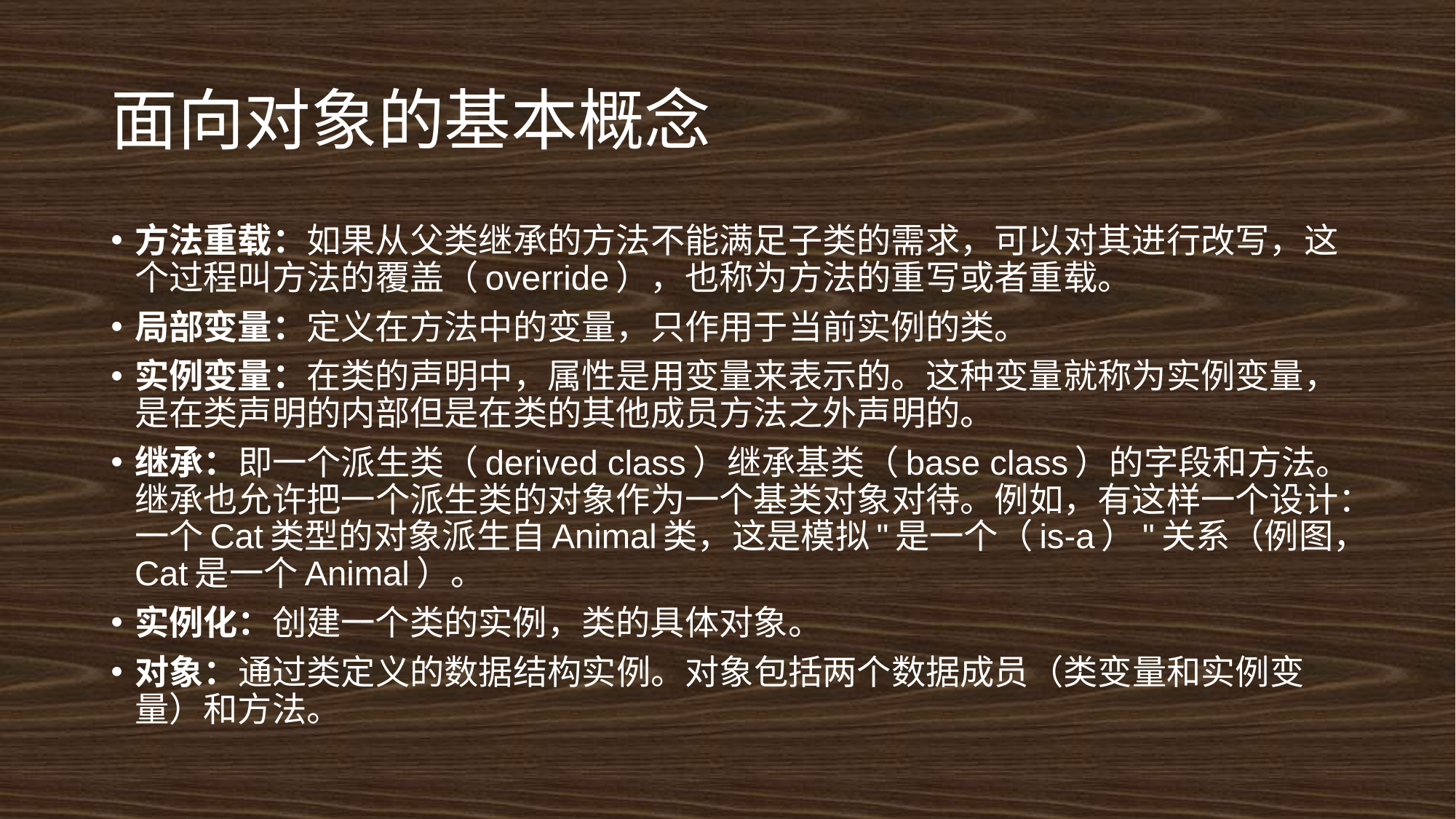

# 面向对象的基本概念
方法重载：如果从父类继承的方法不能满足子类的需求，可以对其进行改写，这个过程叫方法的覆盖（override），也称为方法的重写或者重载。
局部变量：定义在方法中的变量，只作用于当前实例的类。
实例变量：在类的声明中，属性是用变量来表示的。这种变量就称为实例变量，是在类声明的内部但是在类的其他成员方法之外声明的。
继承：即一个派生类（derived class）继承基类（base class）的字段和方法。继承也允许把一个派生类的对象作为一个基类对象对待。例如，有这样一个设计：一个Cat类型的对象派生自Animal类，这是模拟"是一个（is-a）"关系（例图，Cat是一个Animal）。
实例化：创建一个类的实例，类的具体对象。
对象：通过类定义的数据结构实例。对象包括两个数据成员（类变量和实例变量）和方法。